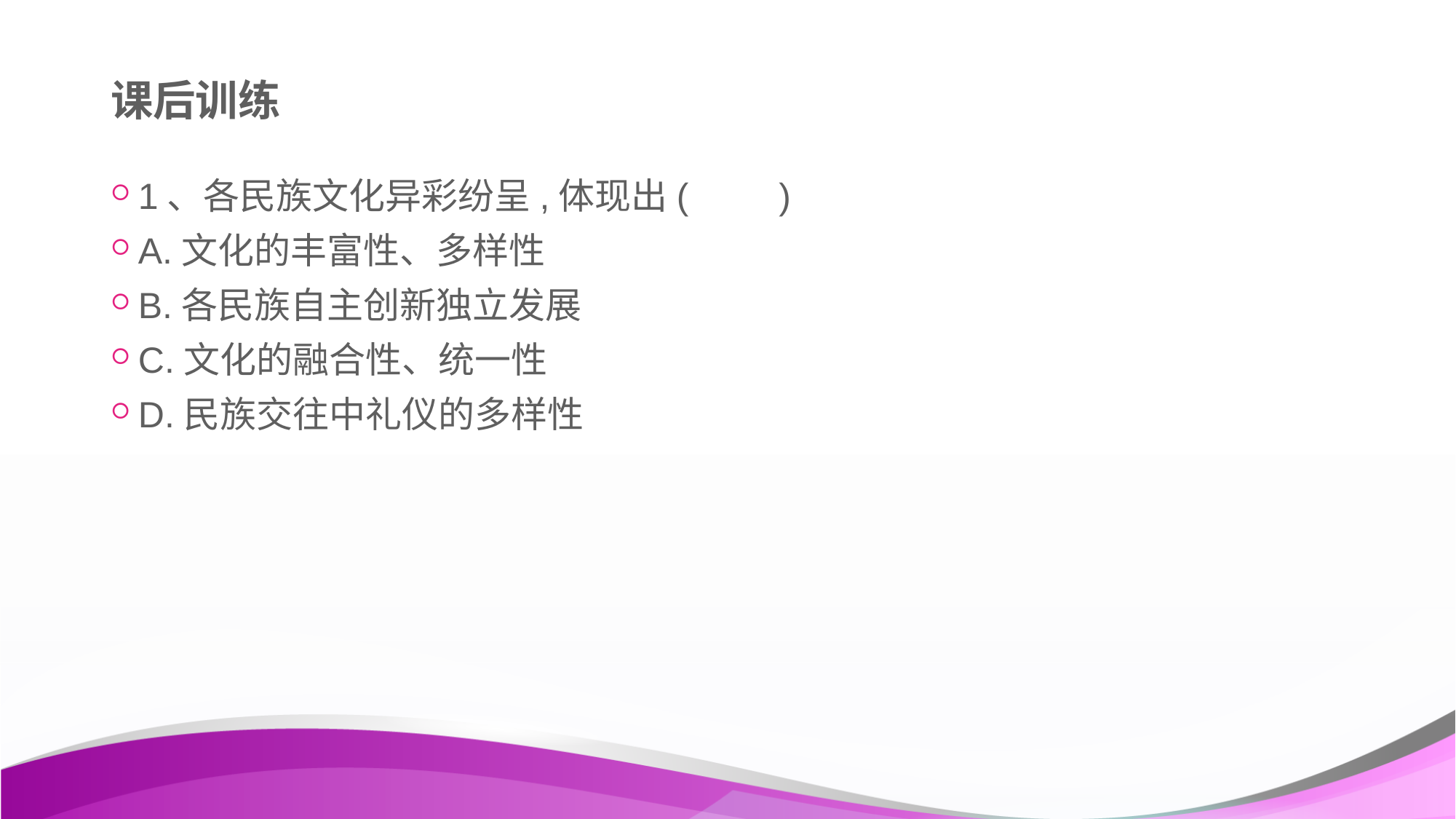

# 课后训练
1、各民族文化异彩纷呈,体现出(　　)
A.文化的丰富性、多样性
B.各民族自主创新独立发展
C.文化的融合性、统一性
D.民族交往中礼仪的多样性